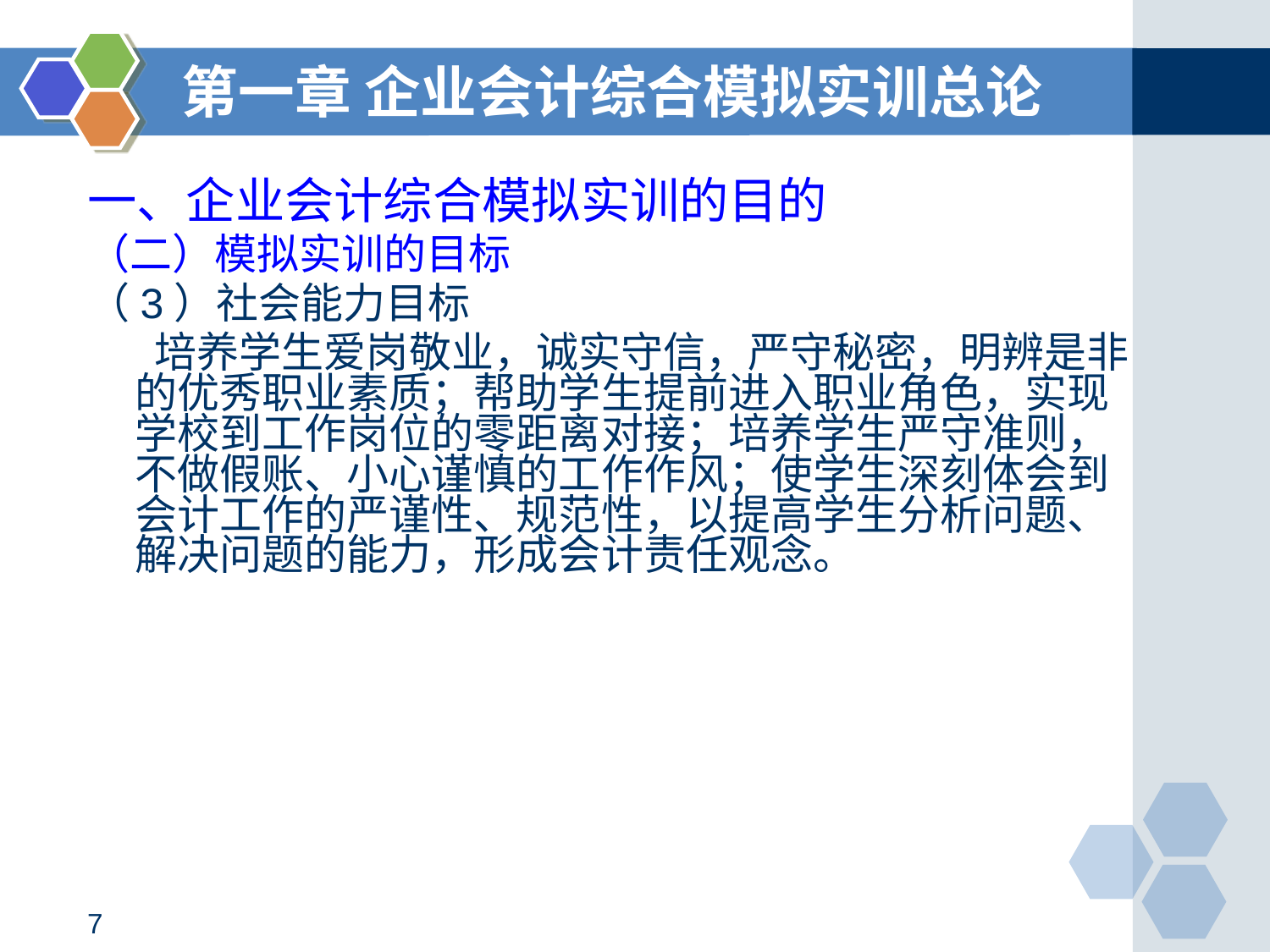

第一章 企业会计综合模拟实训总论
一、企业会计综合模拟实训的目的
（二）模拟实训的目标
（3）社会能力目标
      培养学生爱岗敬业，诚实守信，严守秘密，明辨是非的优秀职业素质；帮助学生提前进入职业角色，实现学校到工作岗位的零距离对接；培养学生严守准则，不做假账、小心谨慎的工作作风；使学生深刻体会到会计工作的严谨性、规范性，以提高学生分析问题、解决问题的能力，形成会计责任观念。